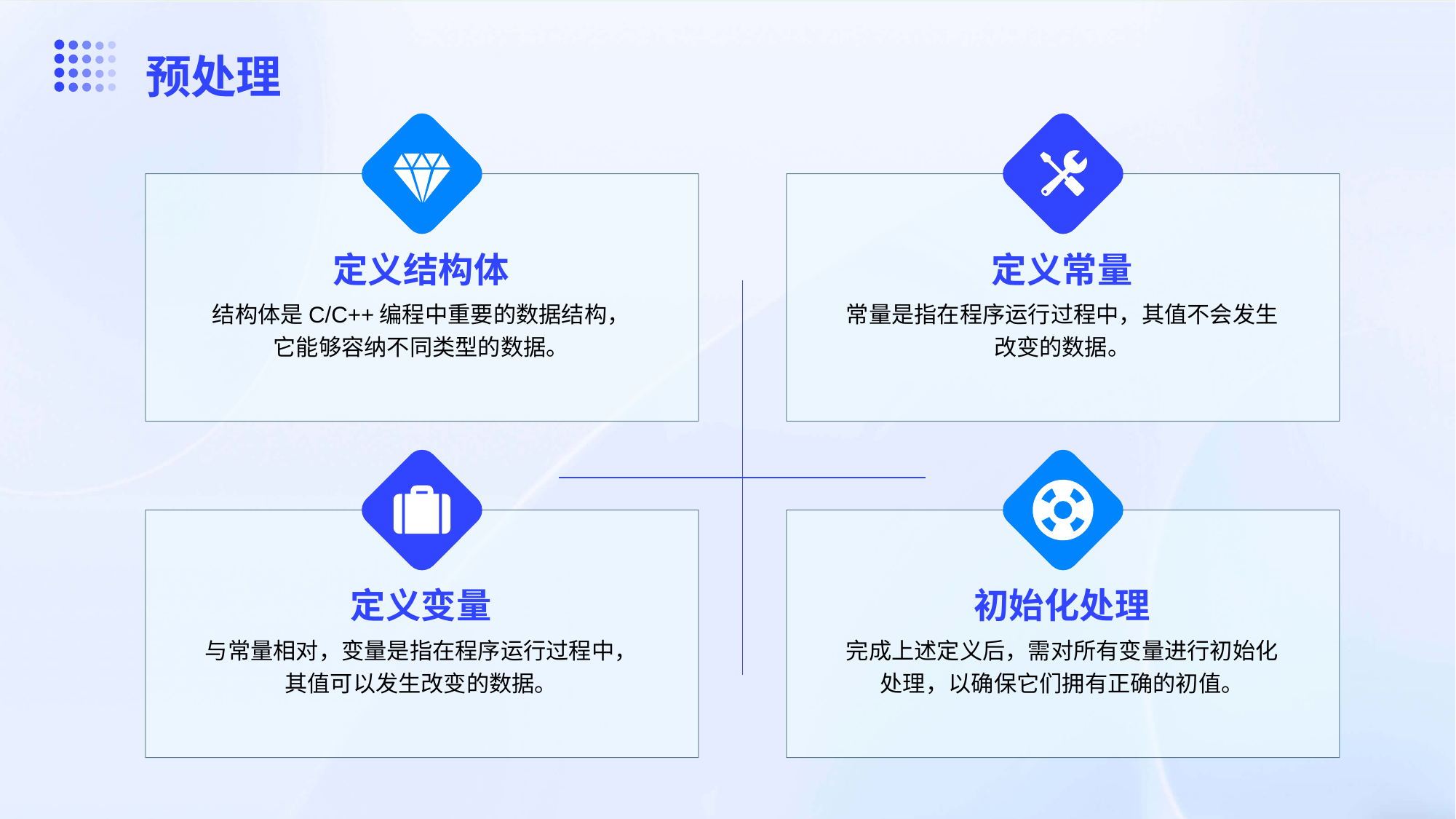

预处理

定义结构体
定义常量
结构体是C/C++编程中重要的数据结构，它能够容纳不同类型的数据。
常量是指在程序运行过程中，其值不会发生改变的数据。

定义变量
初始化处理
与常量相对，变量是指在程序运行过程中，其值可以发生改变的数据。
完成上述定义后，需对所有变量进行初始化处理，以确保它们拥有正确的初值。